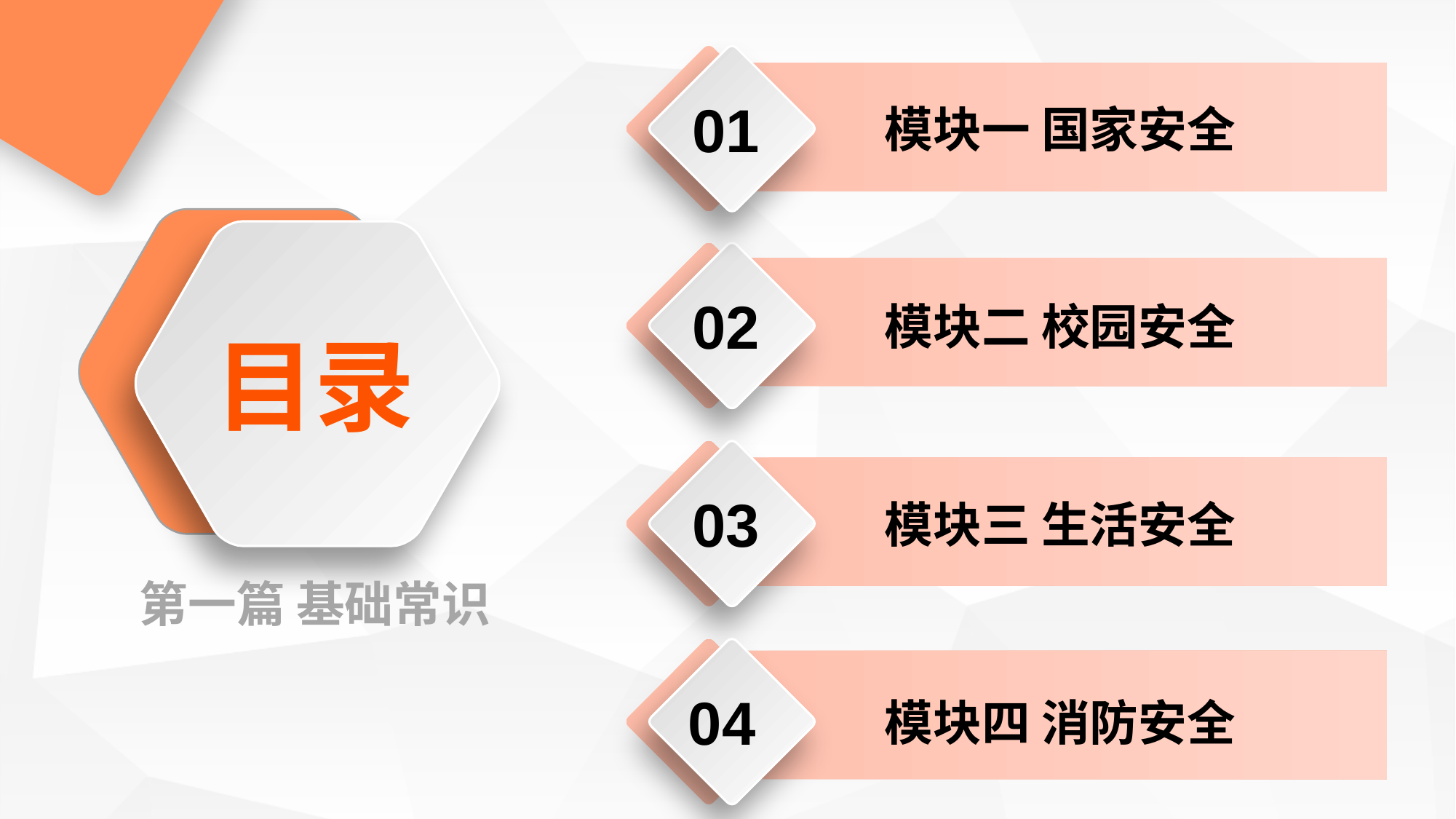

01
模块一 国家安全

02
模块二 校园安全
目录

03
模块三 生活安全
第一篇 基础常识

04
模块四 消防安全